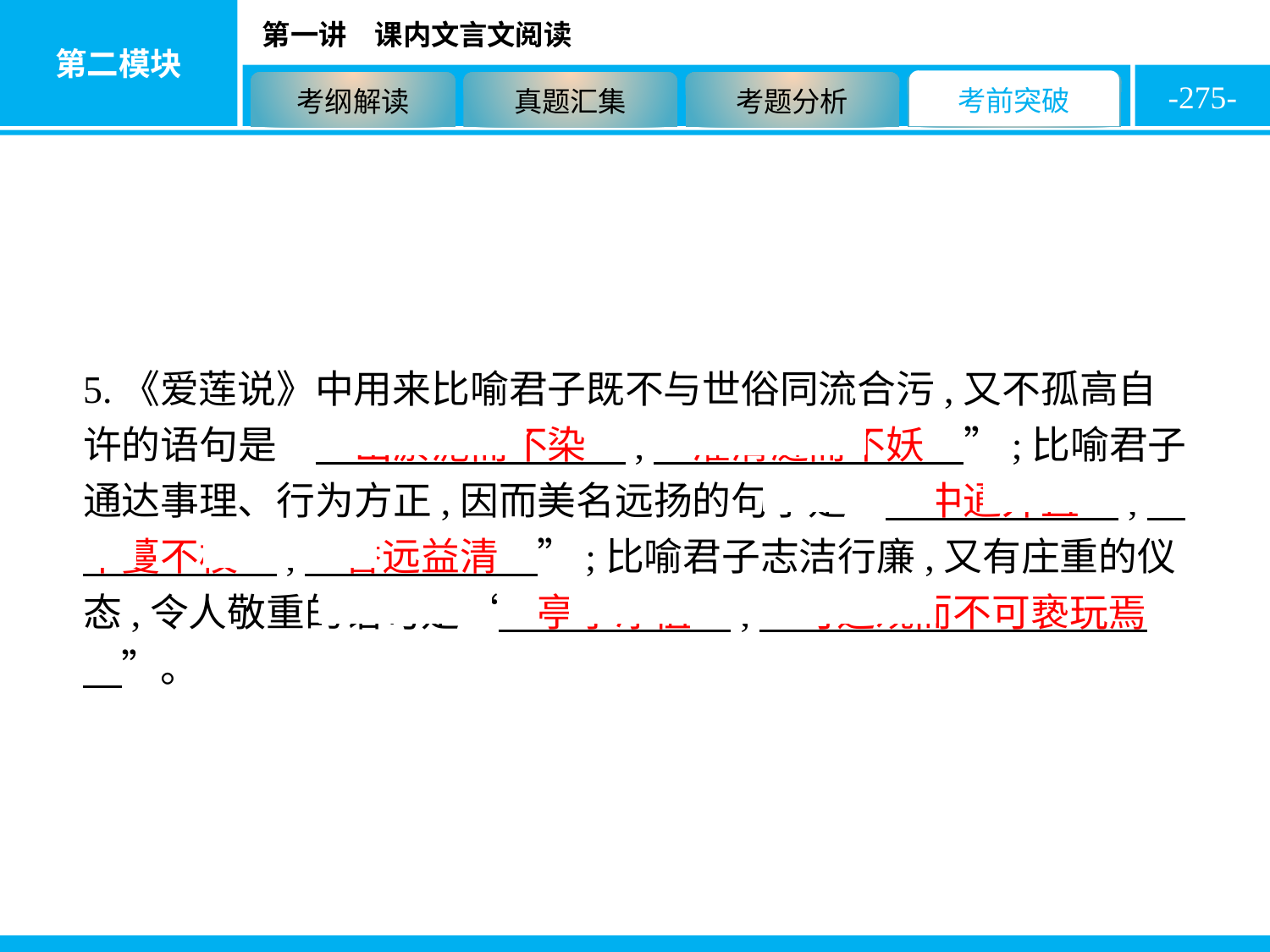

-275-
5.《爱莲说》中用来比喻君子既不与世俗同流合污,又不孤高自许的语句是“　出淤泥而不染　,　濯清涟而不妖　”;比喻君子通达事理、行为方正,因而美名远扬的句子是“　中通外直　,　不蔓不枝　,　香远益清　”;比喻君子志洁行廉,又有庄重的仪态,令人敬重的语句是“　亭亭净植　,　可远观而不可亵玩焉　”。